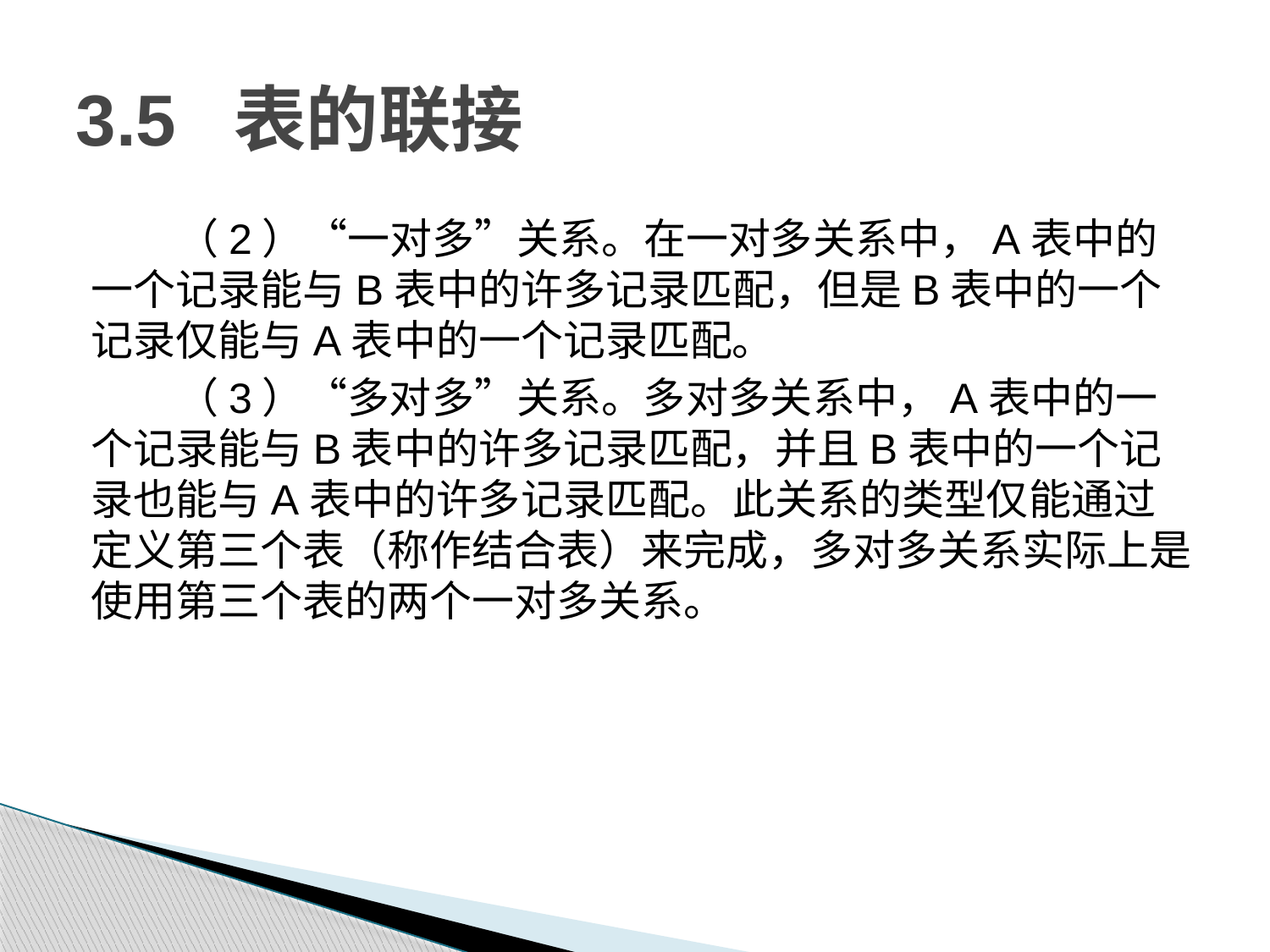

# 3.5  表的联接
（2）“一对多”关系。在一对多关系中，A表中的一个记录能与B表中的许多记录匹配，但是B表中的一个记录仅能与A表中的一个记录匹配。
（3）“多对多”关系。多对多关系中，A表中的一个记录能与B表中的许多记录匹配，并且B表中的一个记录也能与A表中的许多记录匹配。此关系的类型仅能通过定义第三个表（称作结合表）来完成，多对多关系实际上是使用第三个表的两个一对多关系。